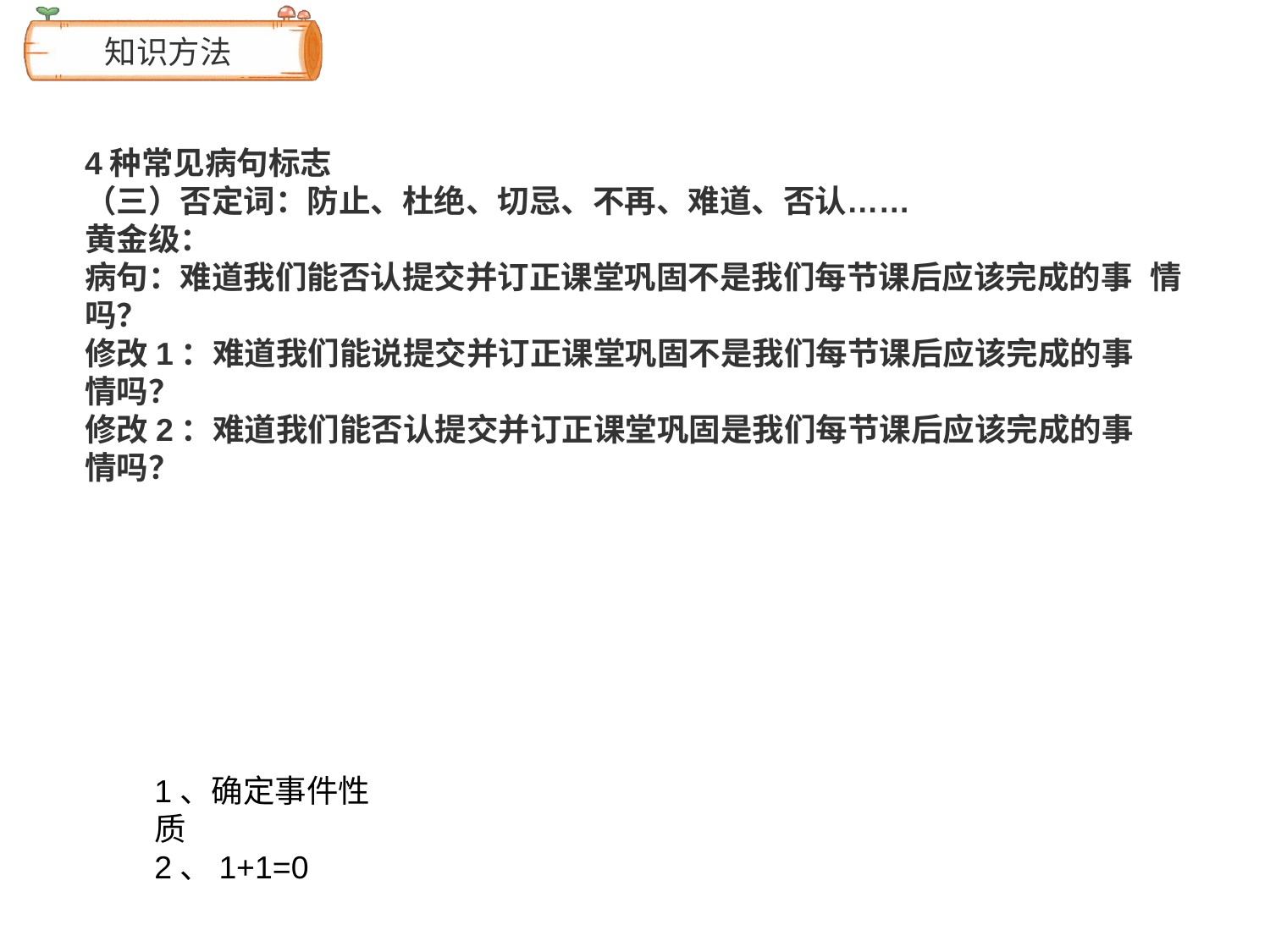

# 知识方法
4种常见病句标志
（三）否定词：防止、杜绝、切忌、不再、难道、否认……
黄金级：
病句：难道我们能否认提交并订正课堂巩固不是我们每节课后应该完成的事  情吗？
修改1：难道我们能说提交并订正课堂巩固不是我们每节课后应该完成的事
情吗？
修改2：难道我们能否认提交并订正课堂巩固是我们每节课后应该完成的事
情吗？
1、确定事件性质
2、1+1=0